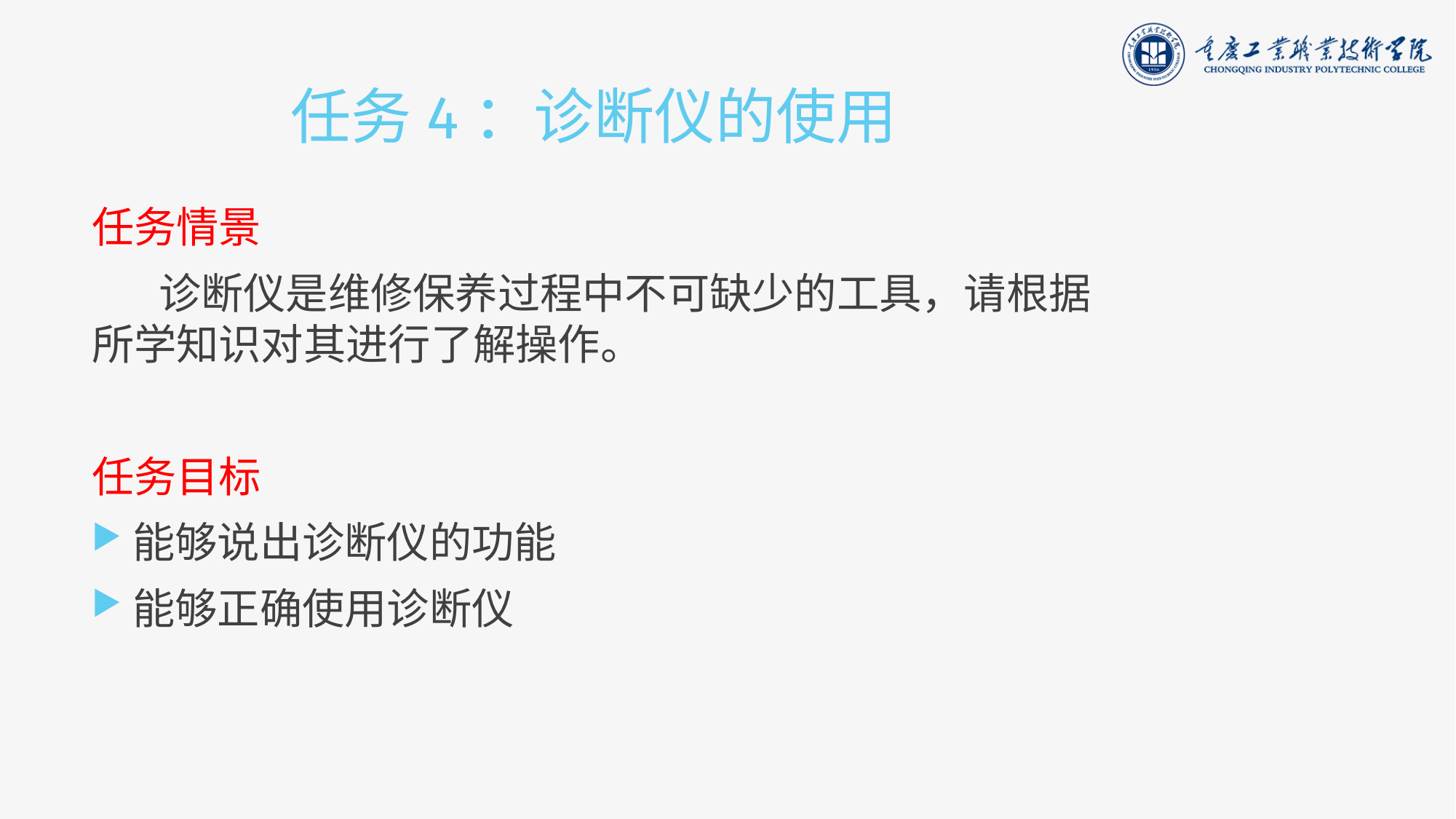

# 任务4：诊断仪的使用
任务情景
      诊断仪是维修保养过程中不可缺少的工具，请根据所学知识对其进行了解操作。

任务目标
能够说出诊断仪的功能
能够正确使用诊断仪